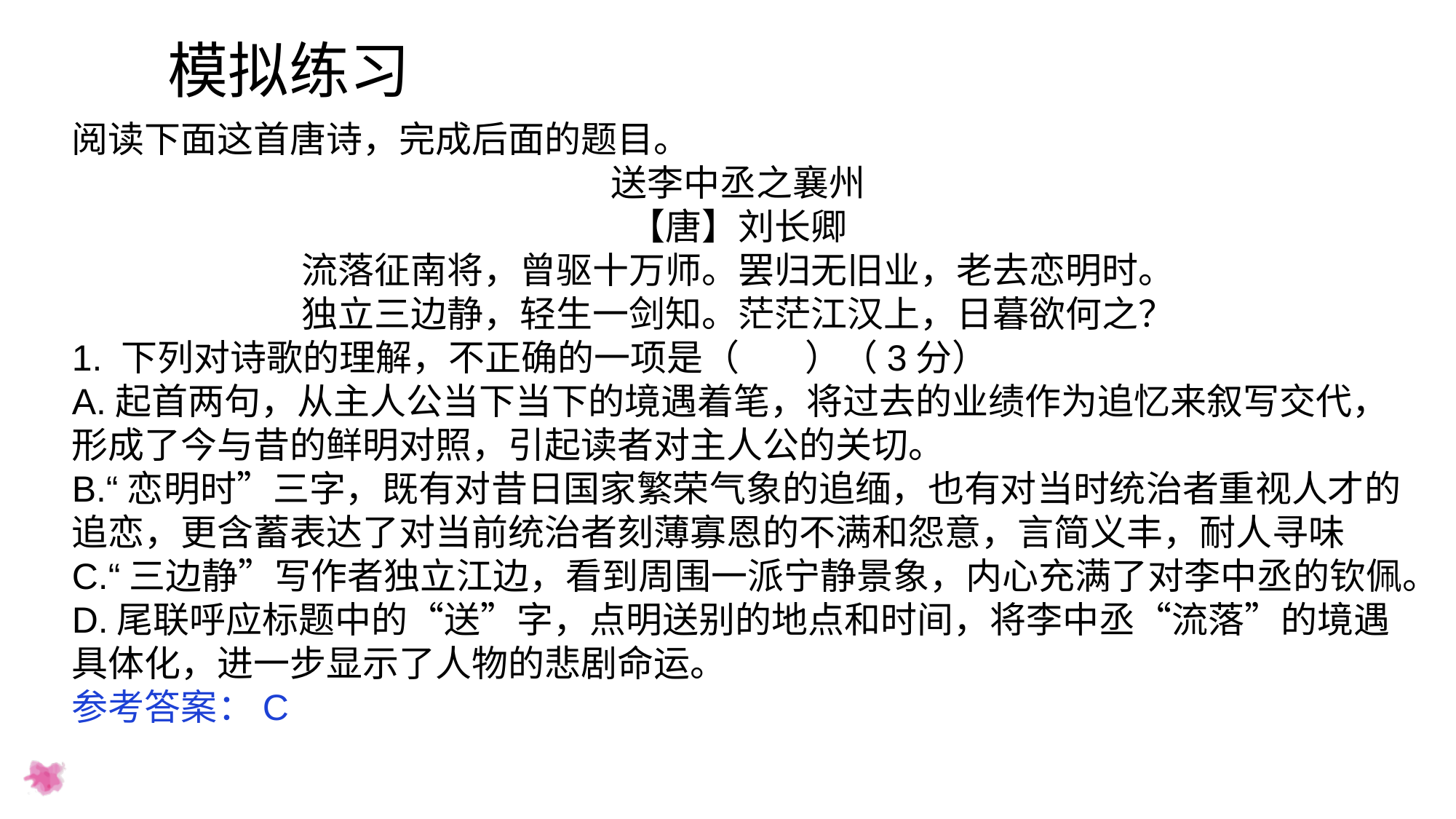

模拟练习
阅读下面这首唐诗，完成后面的题目。
送李中丞之襄州
【唐】刘长卿
流落征南将，曾驱十万师。罢归无旧业，老去恋明时。
独立三边静，轻生一剑知。茫茫江汉上，日暮欲何之？
1. 下列对诗歌的理解，不正确的一项是（        ）（3分）
A.起首两句，从主人公当下当下的境遇着笔，将过去的业绩作为追忆来叙写交代，形成了今与昔的鲜明对照，引起读者对主人公的关切。
B.“恋明时”三字，既有对昔日国家繁荣气象的追缅，也有对当时统治者重视人才的追恋，更含蓄表达了对当前统治者刻薄寡恩的不满和怨意，言简义丰，耐人寻味
C.“三边静”写作者独立江边，看到周围一派宁静景象，内心充满了对李中丞的钦佩。
D.尾联呼应标题中的“送”字，点明送别的地点和时间，将李中丞“流落”的境遇具体化，进一步显示了人物的悲剧命运。
参考答案：C